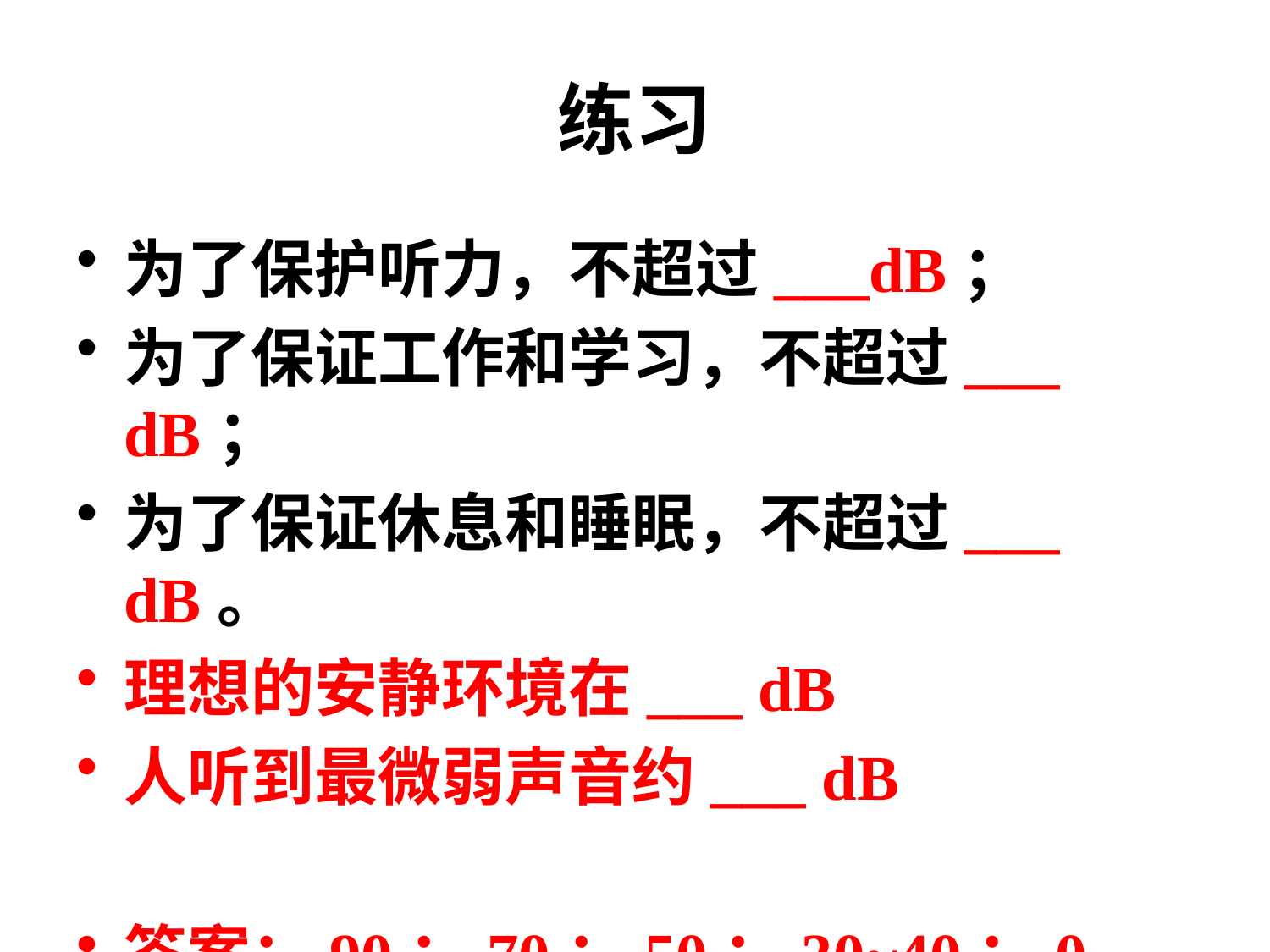

# 练习
为了保护听力，不超过___dB；
为了保证工作和学习，不超过___ dB；
为了保证休息和睡眠，不超过___ dB。
理想的安静环境在___ dB
人听到最微弱声音约___ dB

答案：90；70；50；30~40；0